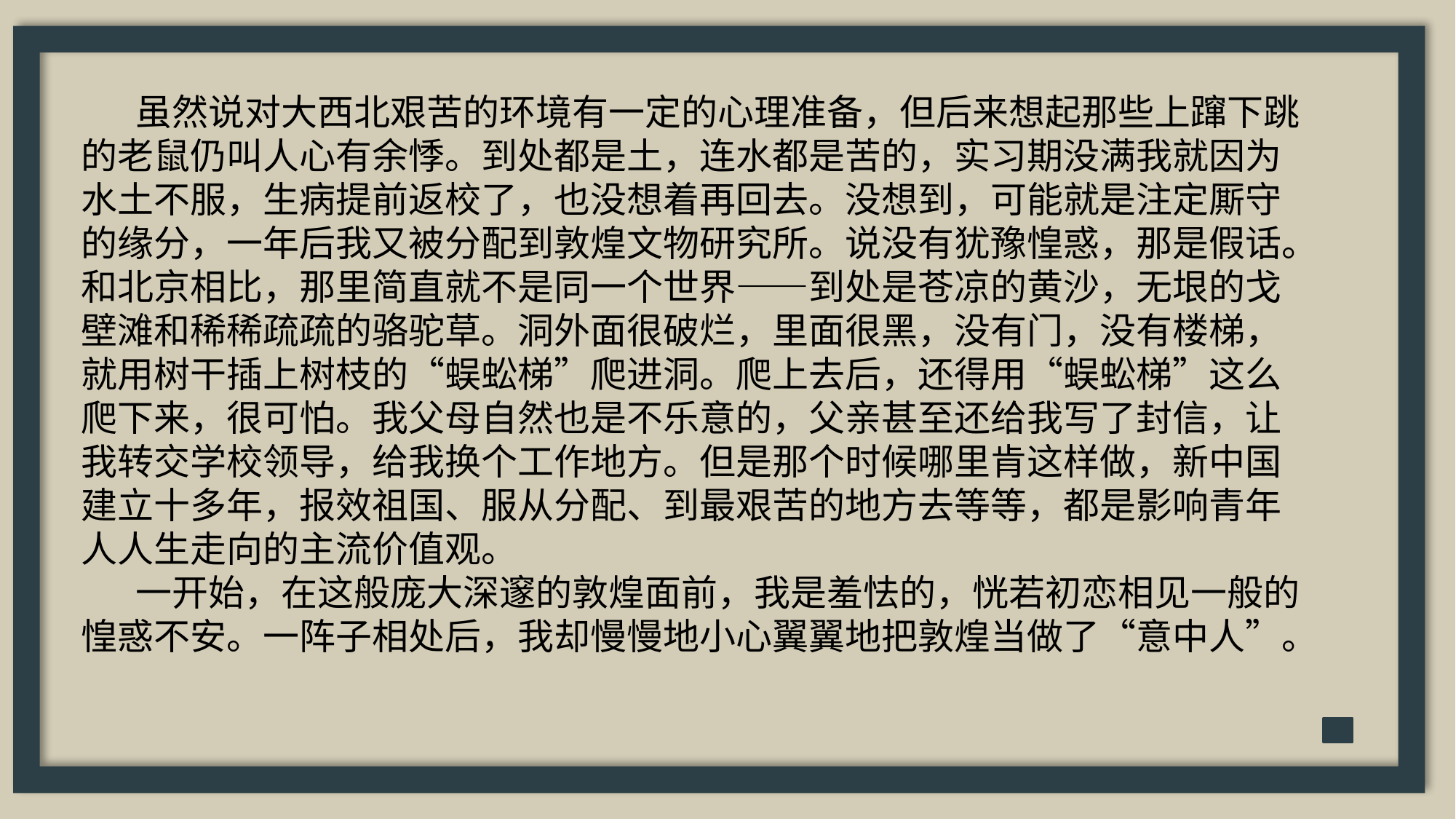

虽然说对大西北艰苦的环境有一定的心理准备，但后来想起那些上蹿下跳的老鼠仍叫人心有余悸。到处都是土，连水都是苦的，实习期没满我就因为水土不服，生病提前返校了，也没想着再回去。没想到，可能就是注定厮守的缘分，一年后我又被分配到敦煌文物研究所。说没有犹豫惶惑，那是假话。和北京相比，那里简直就不是同一个世界——到处是苍凉的黄沙，无垠的戈壁滩和稀稀疏疏的骆驼草。洞外面很破烂，里面很黑，没有门，没有楼梯，就用树干插上树枝的“蜈蚣梯”爬进洞。爬上去后，还得用“蜈蚣梯”这么爬下来，很可怕。我父母自然也是不乐意的，父亲甚至还给我写了封信，让我转交学校领导，给我换个工作地方。但是那个时候哪里肯这样做，新中国建立十多年，报效祖国、服从分配、到最艰苦的地方去等等，都是影响青年人人生走向的主流价值观。
一开始，在这般庞大深邃的敦煌面前，我是羞怯的，恍若初恋相见一般的惶惑不安。一阵子相处后，我却慢慢地小心翼翼地把敦煌当做了“意中人”。